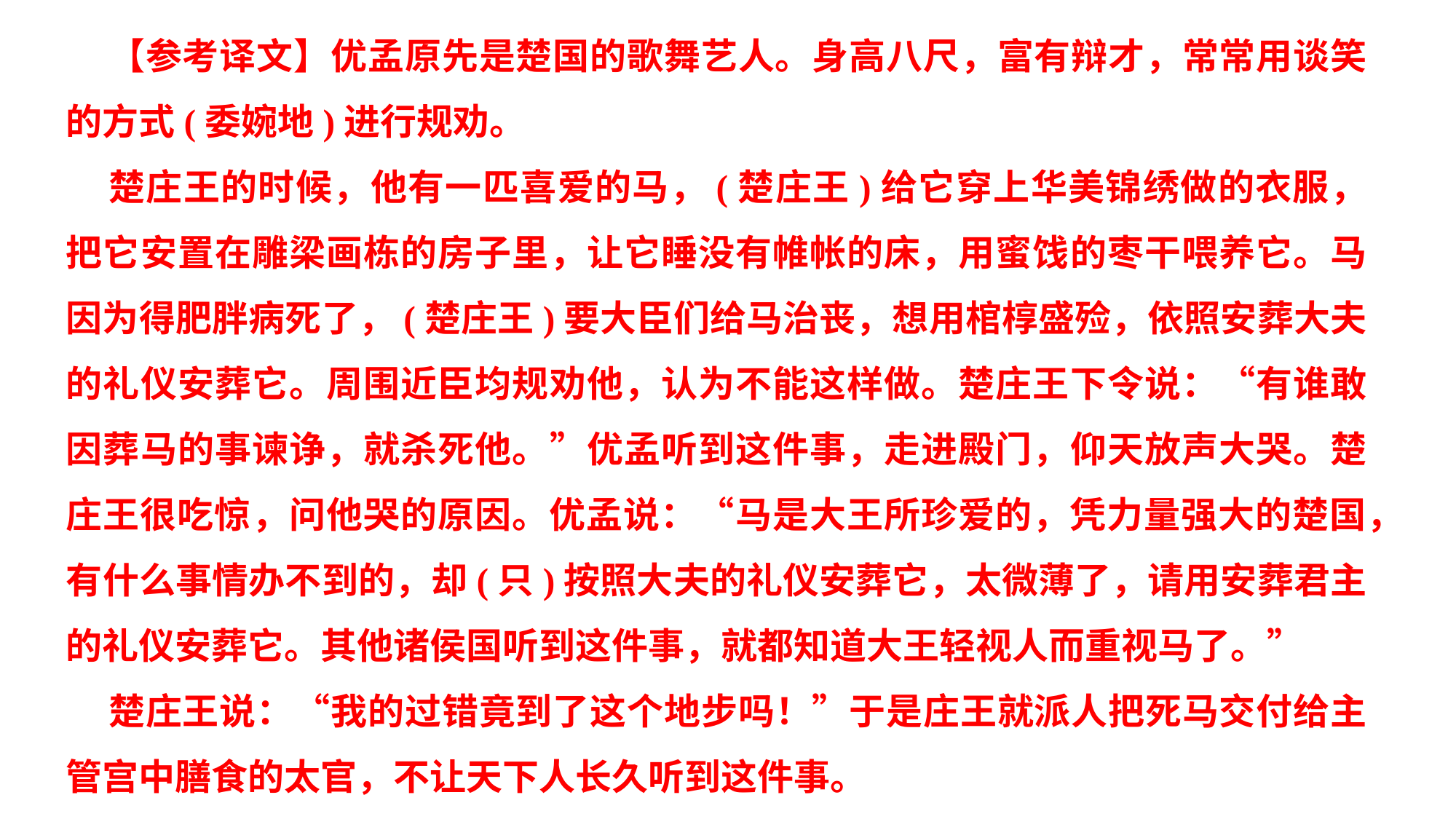

【参考译文】优孟原先是楚国的歌舞艺人。身高八尺，富有辩才，常常用谈笑的方式(委婉地)进行规劝。
楚庄王的时候，他有一匹喜爱的马，(楚庄王)给它穿上华美锦绣做的衣服，把它安置在雕梁画栋的房子里，让它睡没有帷帐的床，用蜜饯的枣干喂养它。马因为得肥胖病死了，(楚庄王)要大臣们给马治丧，想用棺椁盛殓，依照安葬大夫的礼仪安葬它。周围近臣均规劝他，认为不能这样做。楚庄王下令说：“有谁敢因葬马的事谏诤，就杀死他。”优孟听到这件事，走进殿门，仰天放声大哭。楚庄王很吃惊，问他哭的原因。优孟说：“马是大王所珍爱的，凭力量强大的楚国，有什么事情办不到的，却(只)按照大夫的礼仪安葬它，太微薄了，请用安葬君主的礼仪安葬它。其他诸侯国听到这件事，就都知道大王轻视人而重视马了。”
楚庄王说：“我的过错竟到了这个地步吗！”于是庄王就派人把死马交付给主管宫中膳食的太官，不让天下人长久听到这件事。